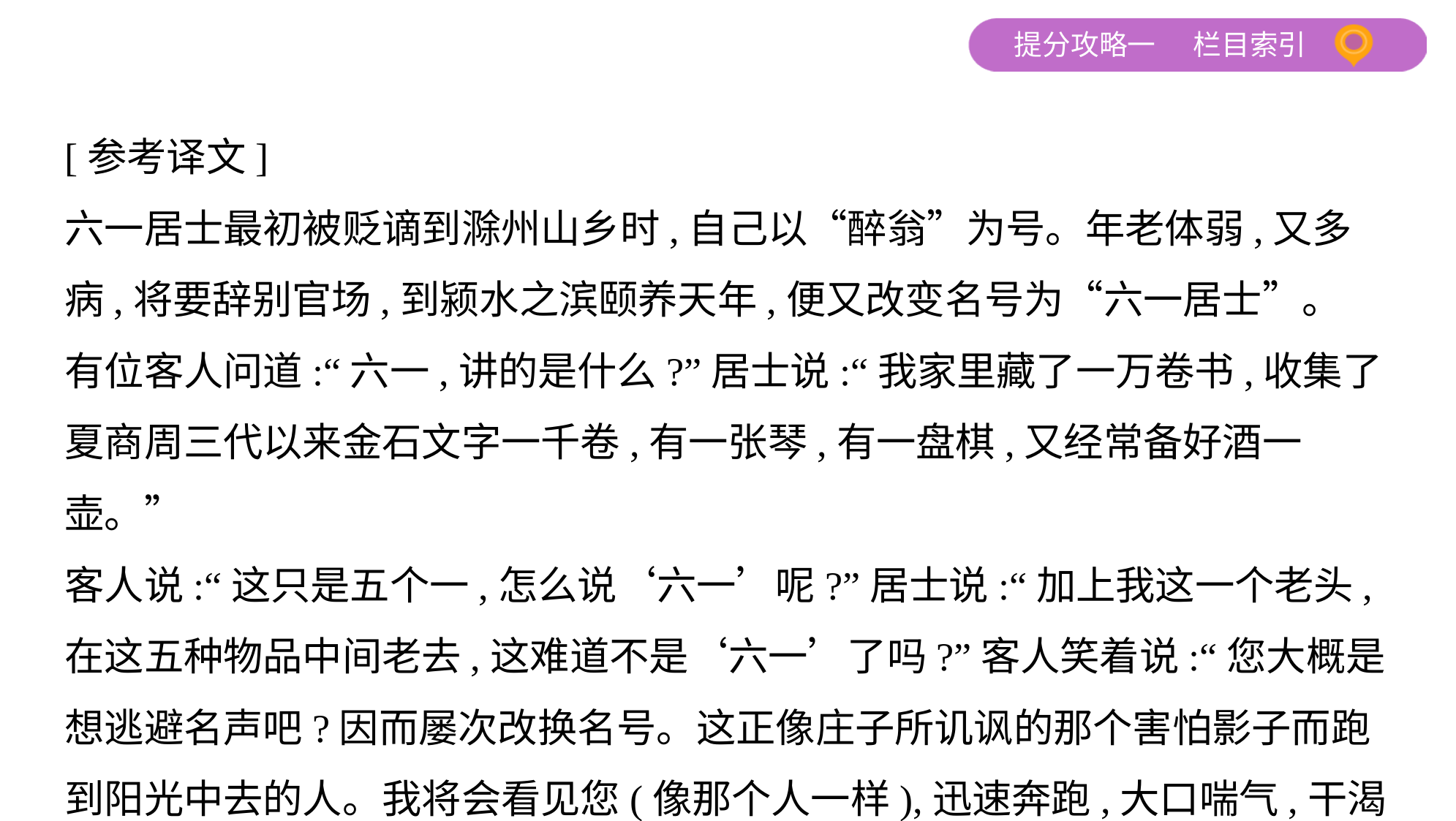

[参考译文]
六一居士最初被贬谪到滁州山乡时,自己以“醉翁”为号。年老体弱,又多病,将要辞别官场,到颍水之滨颐养天年,便又改变名号为“六一居士”。
有位客人问道:“六一,讲的是什么?”居士说:“我家里藏了一万卷书,收集了
夏商周三代以来金石文字一千卷,有一张琴,有一盘棋,又经常备好酒一壶。”
客人说:“这只是五个一,怎么说‘六一’呢?”居士说:“加上我这一个老头,
在这五种物品中间老去,这难道不是‘六一’了吗?”客人笑着说:“您大概是
想逃避名声吧?因而屡次改换名号。这正像庄子所讥讽的那个害怕影子而跑
到阳光中去的人。我将会看见您(像那个人一样),迅速奔跑,大口喘气,干渴而